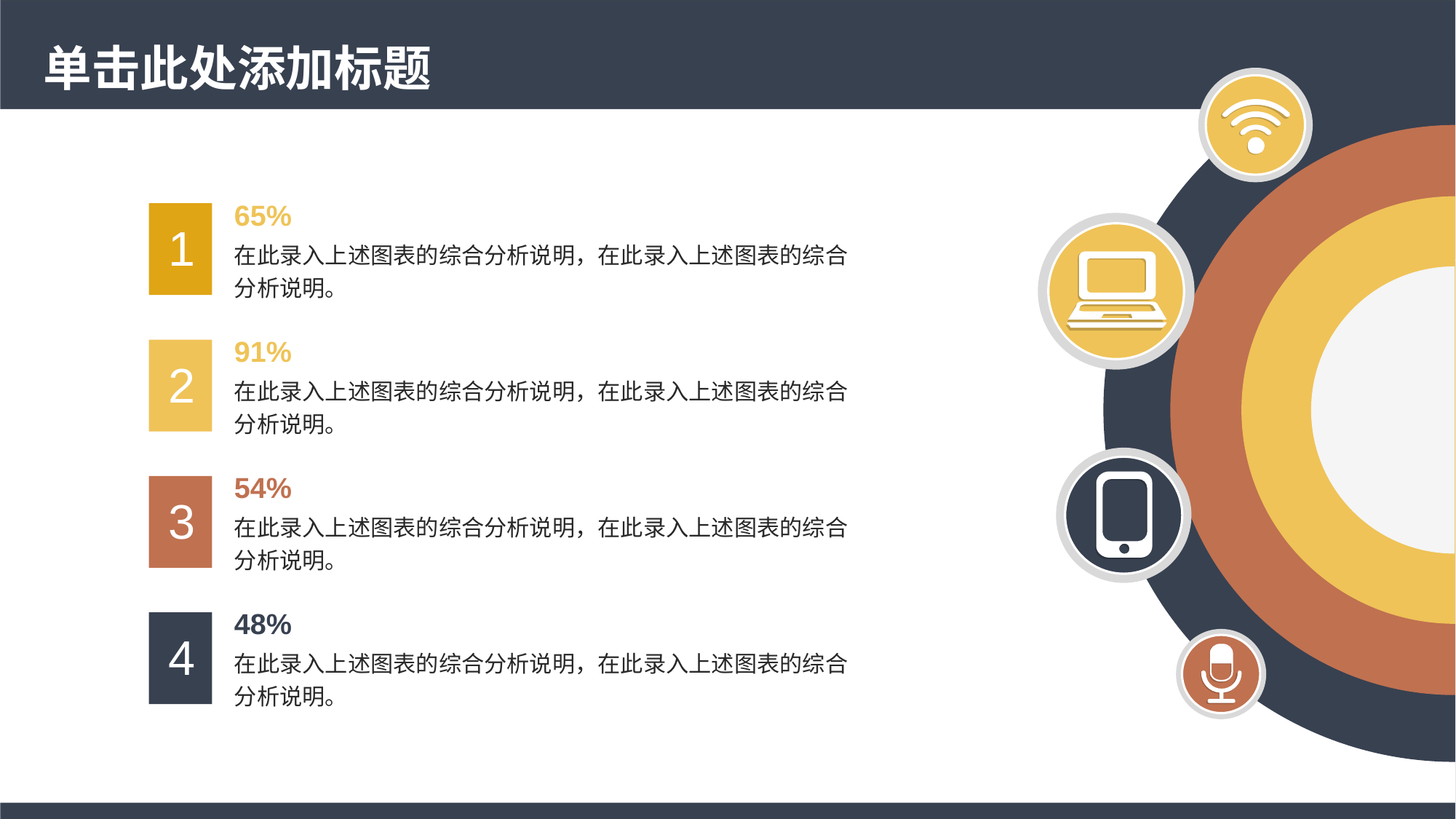

# 单击此处添加标题

65%
在此录入上述图表的综合分析说明，在此录入上述图表的综合分析说明。

1

91%
在此录入上述图表的综合分析说明，在此录入上述图表的综合分析说明。

2

54%
在此录入上述图表的综合分析说明，在此录入上述图表的综合分析说明。

3
48%
在此录入上述图表的综合分析说明，在此录入上述图表的综合分析说明。

4